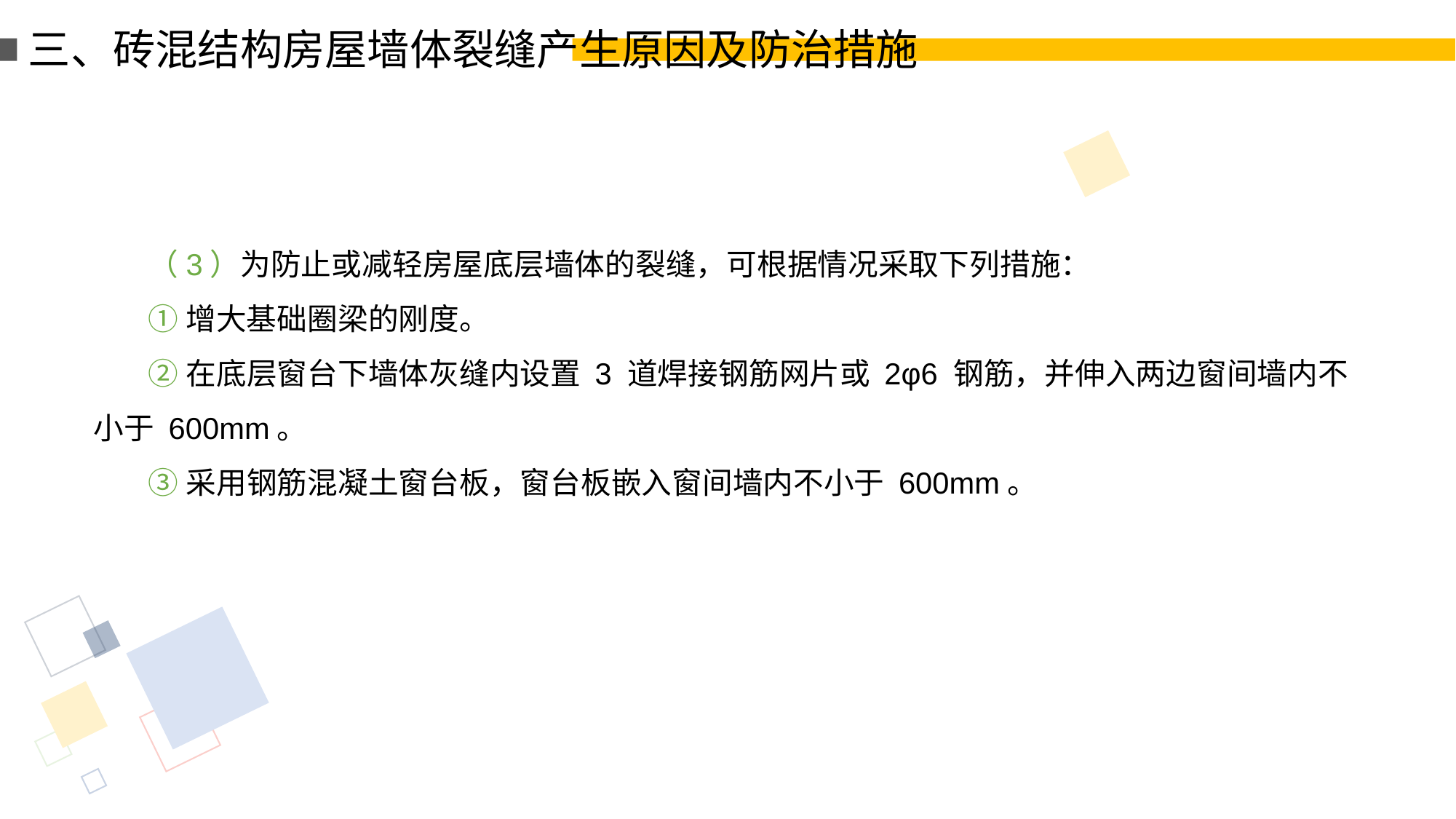

三、砖混结构房屋墙体裂缝产生原因及防治措施

（3）为防止或减轻房屋底层墙体的裂缝，可根据情况采取下列措施：
①增大基础圈梁的刚度。
②在底层窗台下墙体灰缝内设置 3 道焊接钢筋网片或 2φ6 钢筋，并伸入两边窗间墙内不小于 600mm。
③采用钢筋混凝土窗台板，窗台板嵌入窗间墙内不小于 600mm。